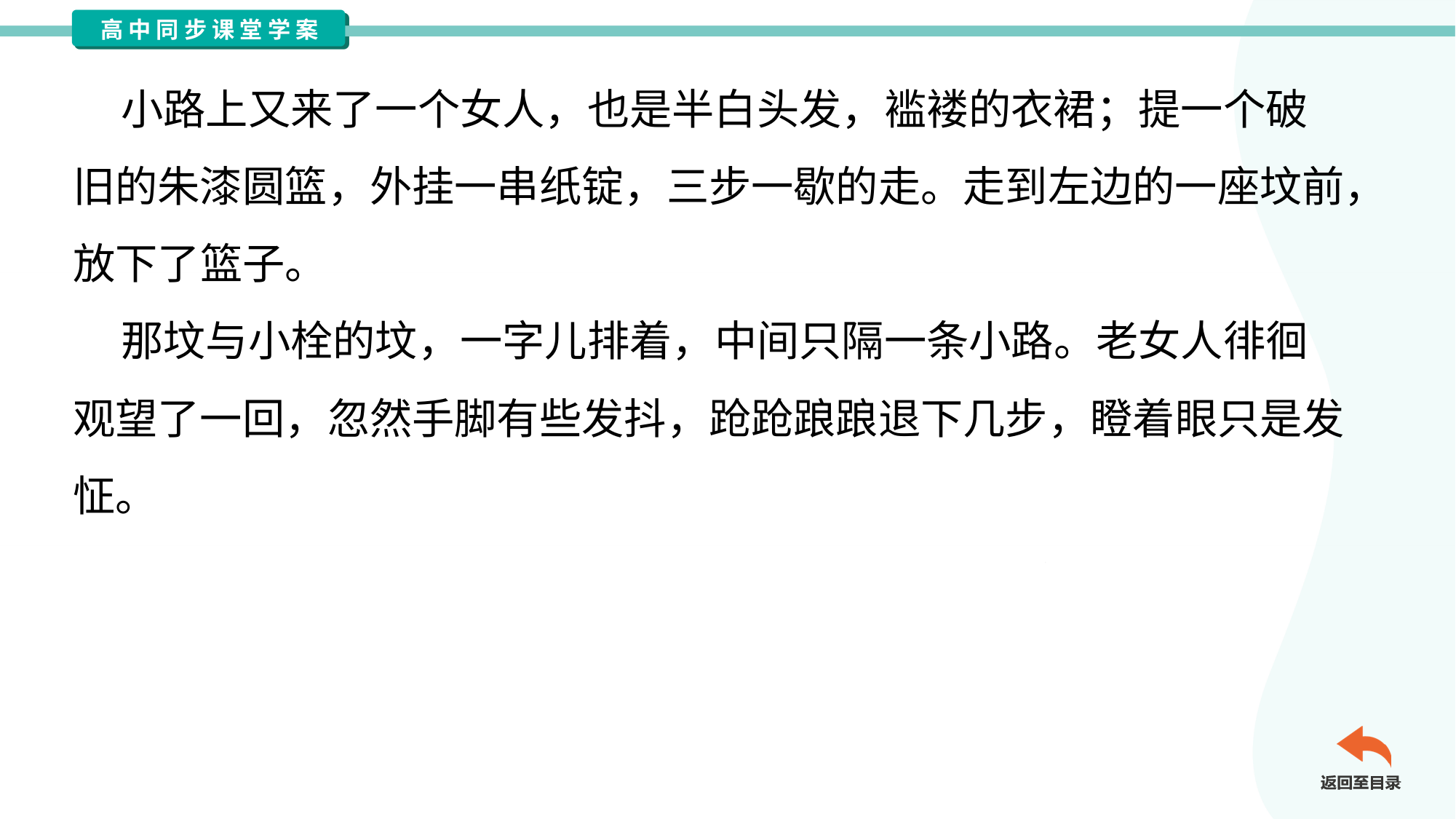

小路上又来了一个女人，也是半白头发，褴褛的衣裙；提一个破
旧的朱漆圆篮，外挂一串纸锭，三步一歇的走。走到左边的一座坟前，
放下了篮子。
    那坟与小栓的坟，一字儿排着，中间只隔一条小路。老女人徘徊
观望了一回，忽然手脚有些发抖，跄跄踉踉退下几步，瞪着眼只是发
怔。